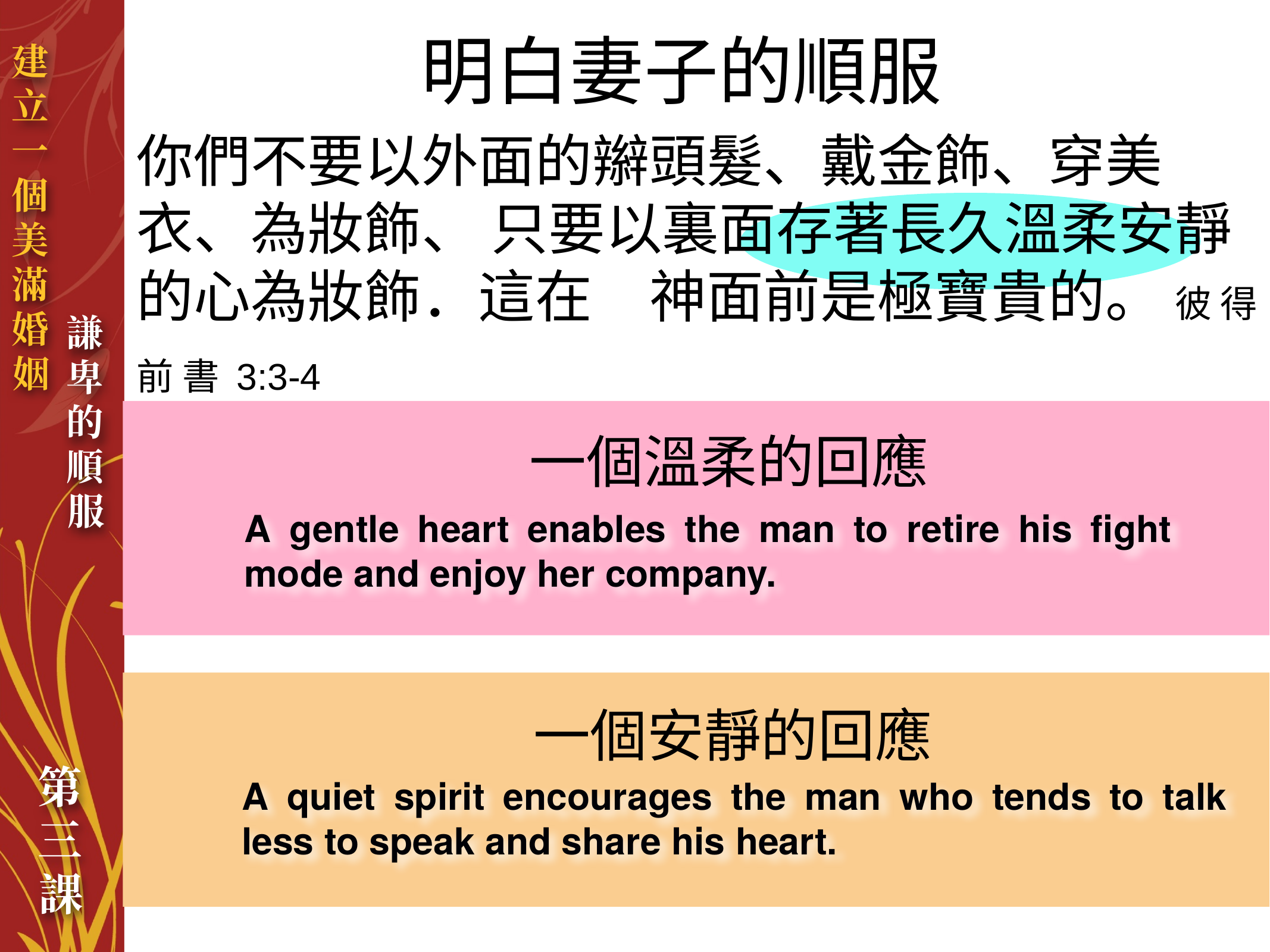

明白妻子的順服
你們不要以外面的辮頭髮、戴金飾、穿美衣、為妝飾、 只要以裏面存著長久溫柔安靜的心為妝飾．這在　神面前是極寶貴的。 彼 得 前 書 3:3-4

一個溫柔的回應
(a) Unconditional love
God’s love was not dependent on a good or proper response  from His people.
God’s love was not dependent on a good or proper response  from His people.
A gentle heart enables the man to retire his fight  mode and enjoy her company.

一個安靜的回應
A quiet spirit encourages the man who tends to talk less to speak and share his heart.